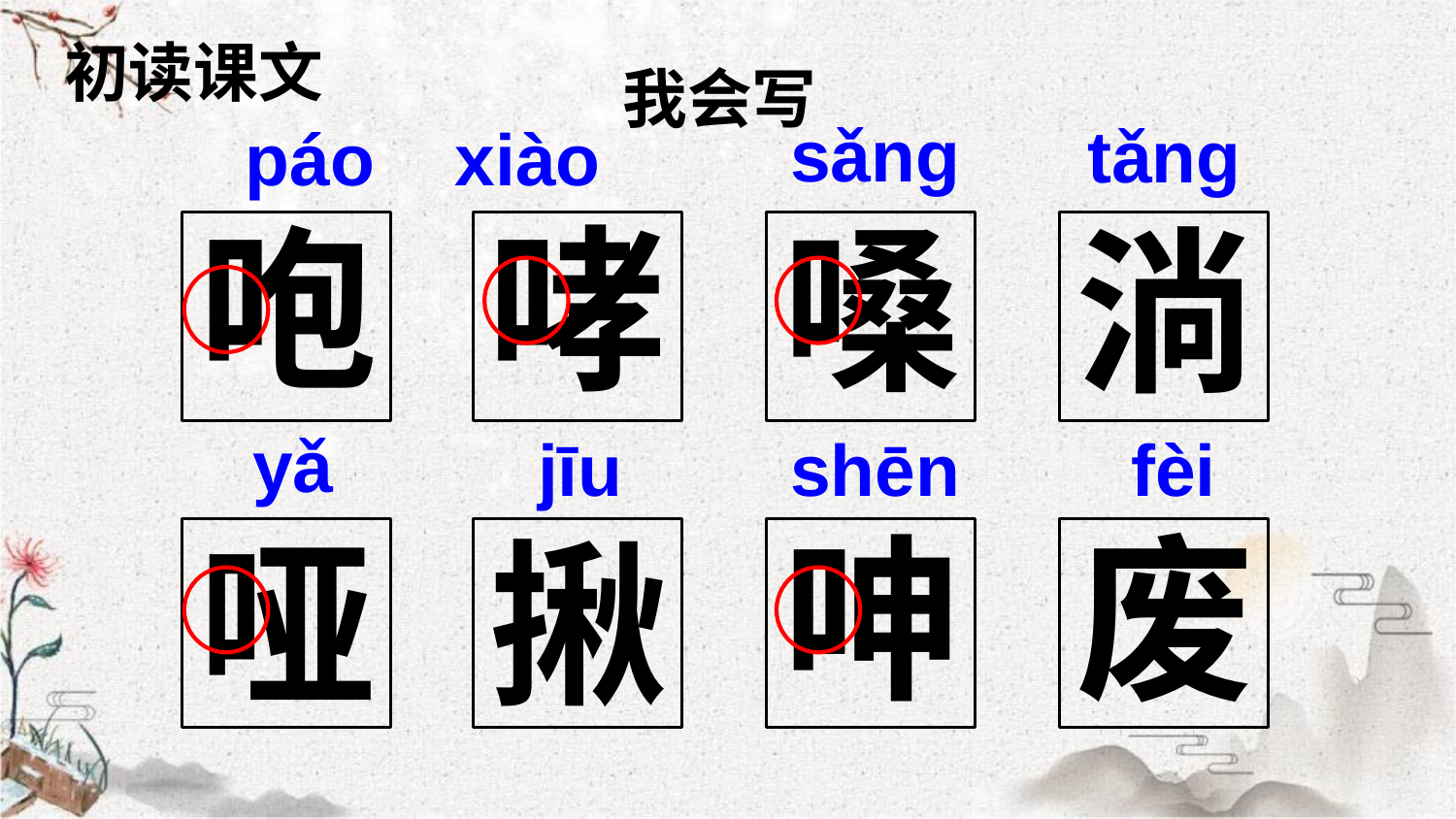

初读课文
我会写
sǎnɡ
tǎnɡ
páo    xiào
咆
哮
嗓
淌

yǎ
jīu
shēn
fèi
呻
废
哑
揪